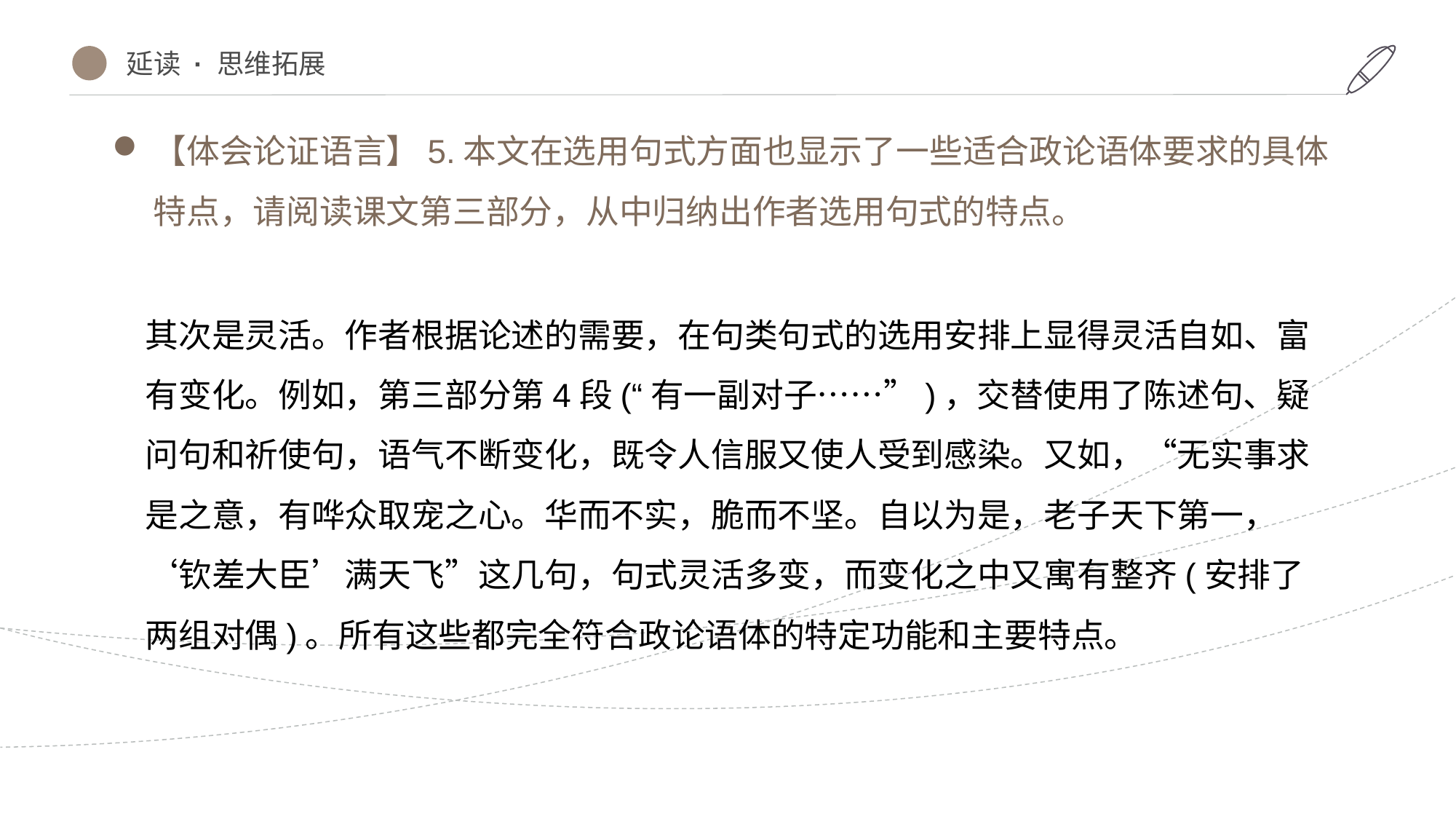

延读 · 思维拓展

【体会论证语言】5.本文在选用句式方面也显示了一些适合政论语体要求的具体特点，请阅读课文第三部分，从中归纳出作者选用句式的特点。
其次是灵活。作者根据论述的需要，在句类句式的选用安排上显得灵活自如、富有变化。例如，第三部分第4段(“有一副对子……”)，交替使用了陈述句、疑问句和祈使句，语气不断变化，既令人信服又使人受到感染。又如，“无实事求是之意，有哗众取宠之心。华而不实，脆而不坚。自以为是，老子天下第一，‘钦差大臣’满天飞”这几句，句式灵活多变，而变化之中又寓有整齐(安排了两组对偶)。所有这些都完全符合政论语体的特定功能和主要特点。